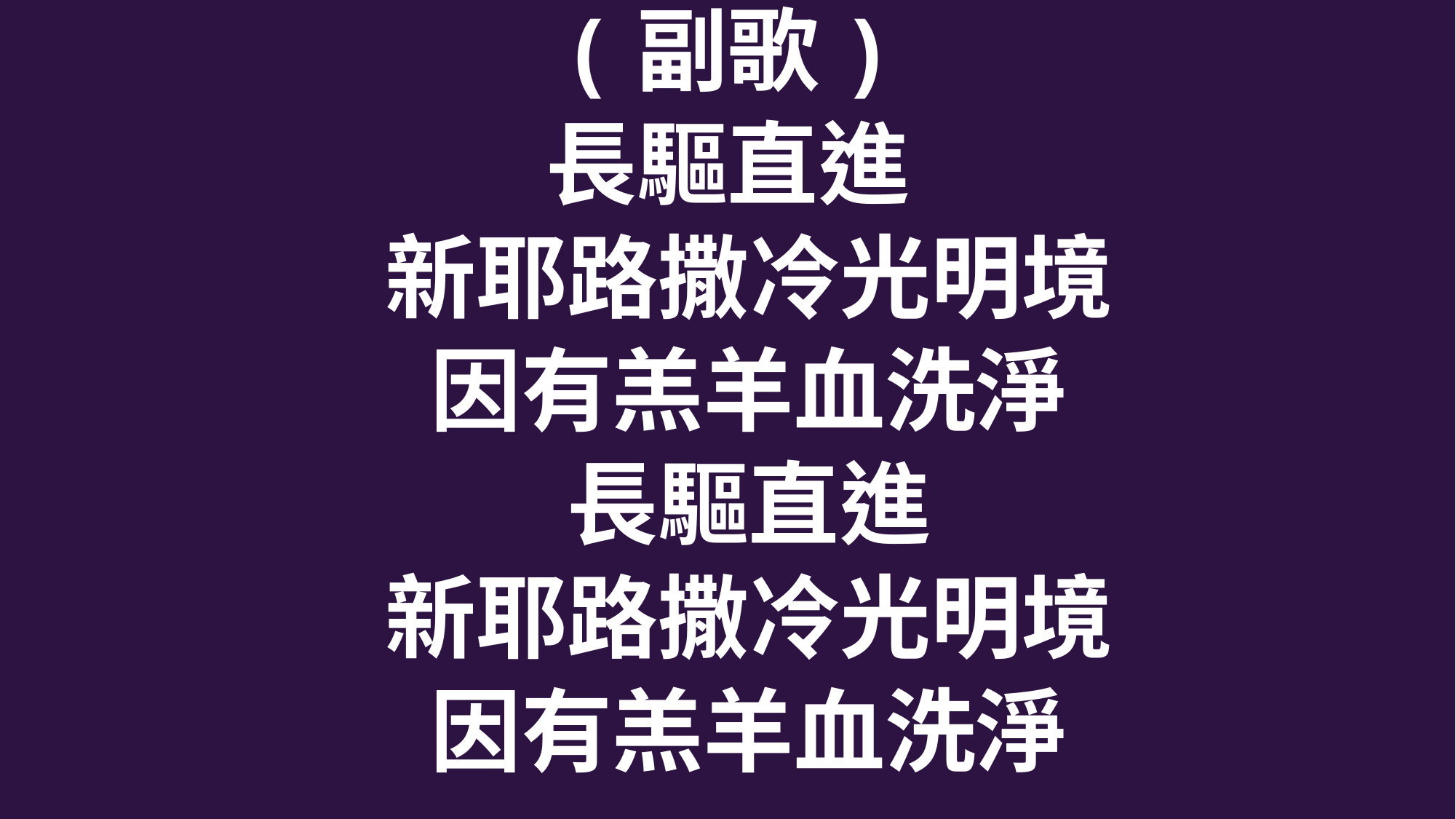

(副歌)
長驅直進
 新耶路撒冷光明境
 因有羔羊血洗淨
 長驅直進
 新耶路撒冷光明境
 因有羔羊血洗淨